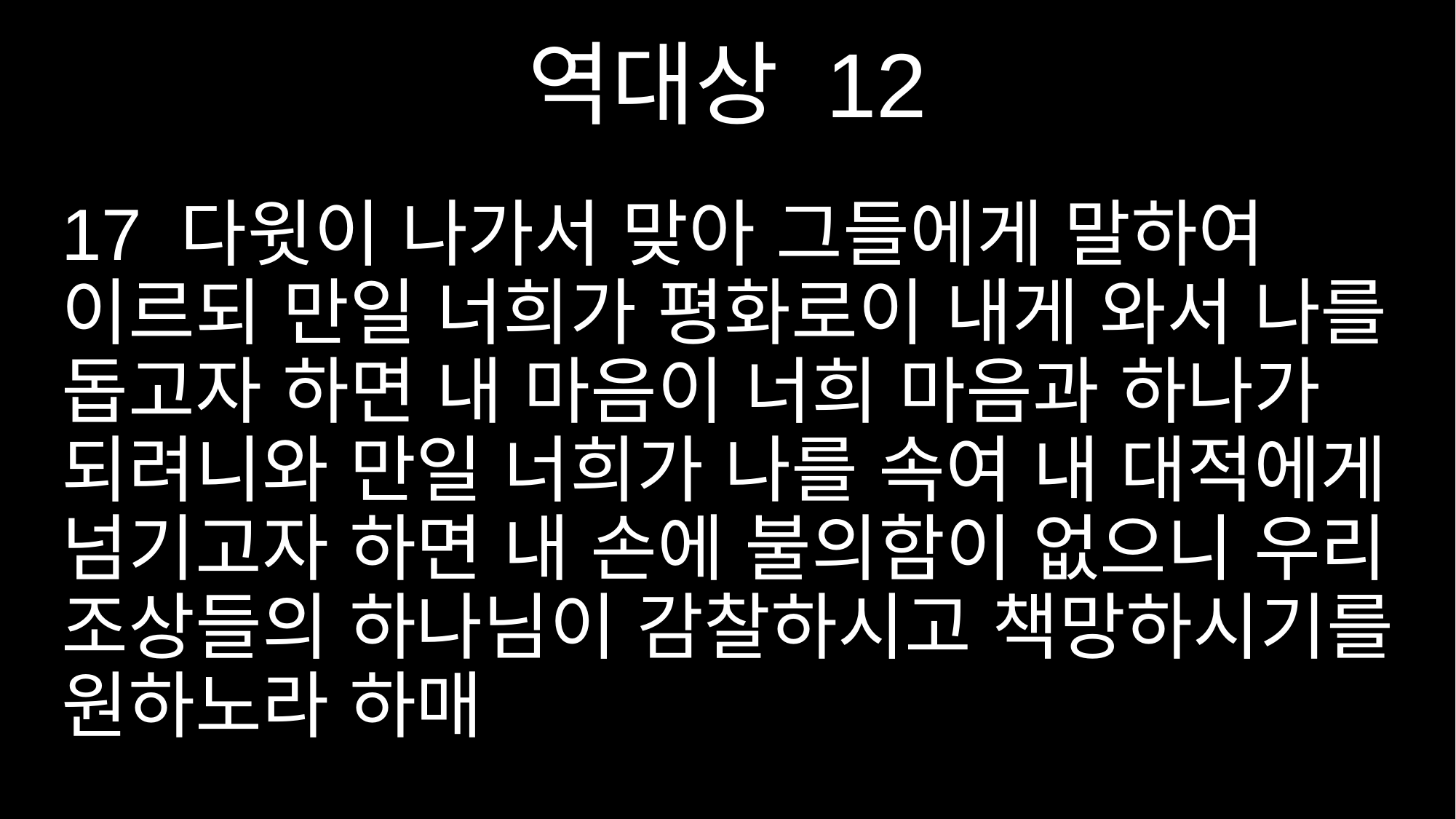

역대상 12
17 다윗이 나가서 맞아 그들에게 말하여 이르되 만일 너희가 평화로이 내게 와서 나를 돕고자 하면 내 마음이 너희 마음과 하나가 되려니와 만일 너희가 나를 속여 내 대적에게 넘기고자 하면 내 손에 불의함이 없으니 우리 조상들의 하나님이 감찰하시고 책망하시기를 원하노라 하매